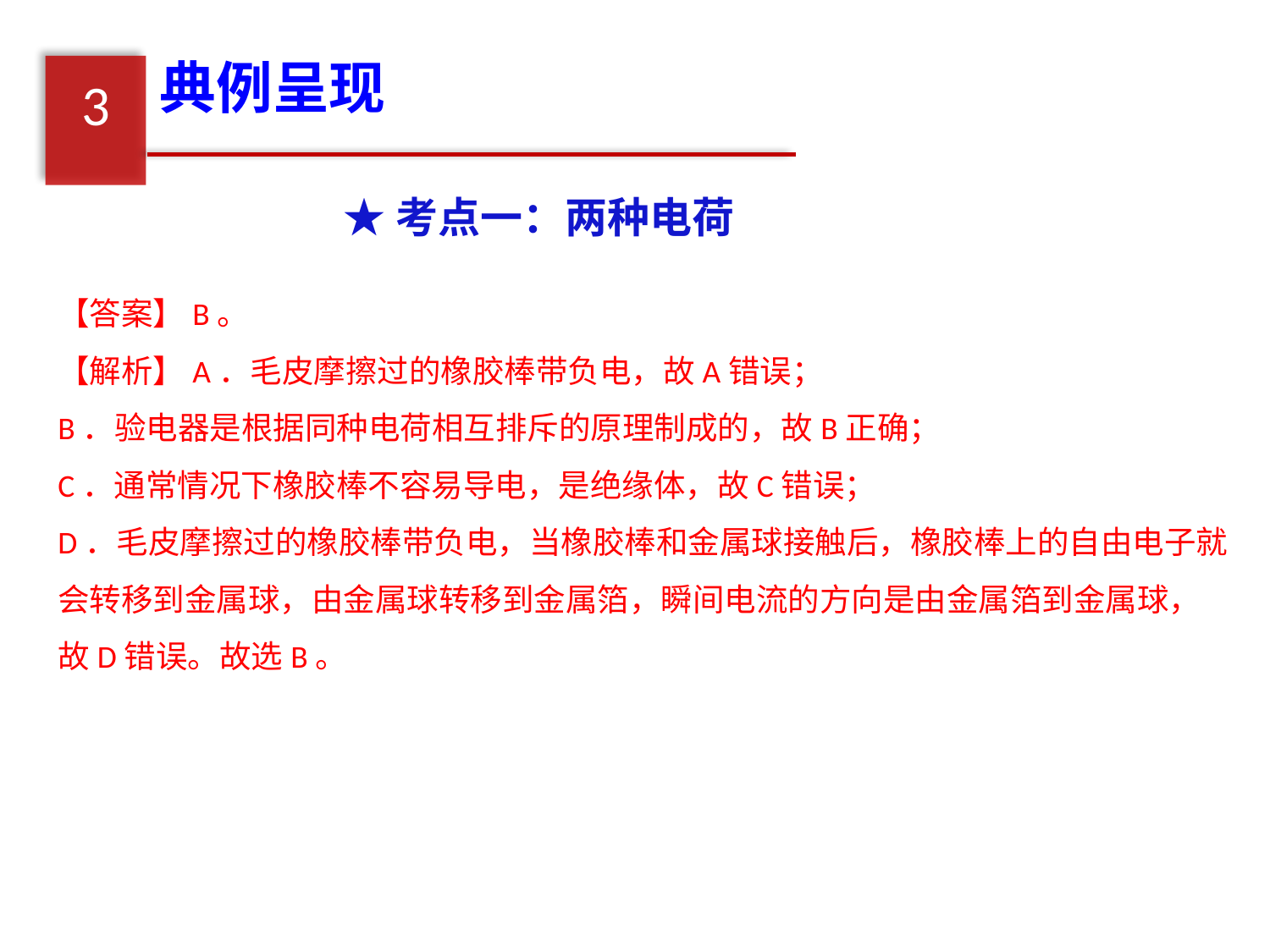

典例呈现

3
★考点一：两种电荷
【答案】B。
【解析】A．毛皮摩擦过的橡胶棒带负电，故A错误；
B．验电器是根据同种电荷相互排斥的原理制成的，故B正确；
C．通常情况下橡胶棒不容易导电，是绝缘体，故C错误；
D．毛皮摩擦过的橡胶棒带负电，当橡胶棒和金属球接触后，橡胶棒上的自由电子就会转移到金属球，由金属球转移到金属箔，瞬间电流的方向是由金属箔到金属球，故D错误。故选B。